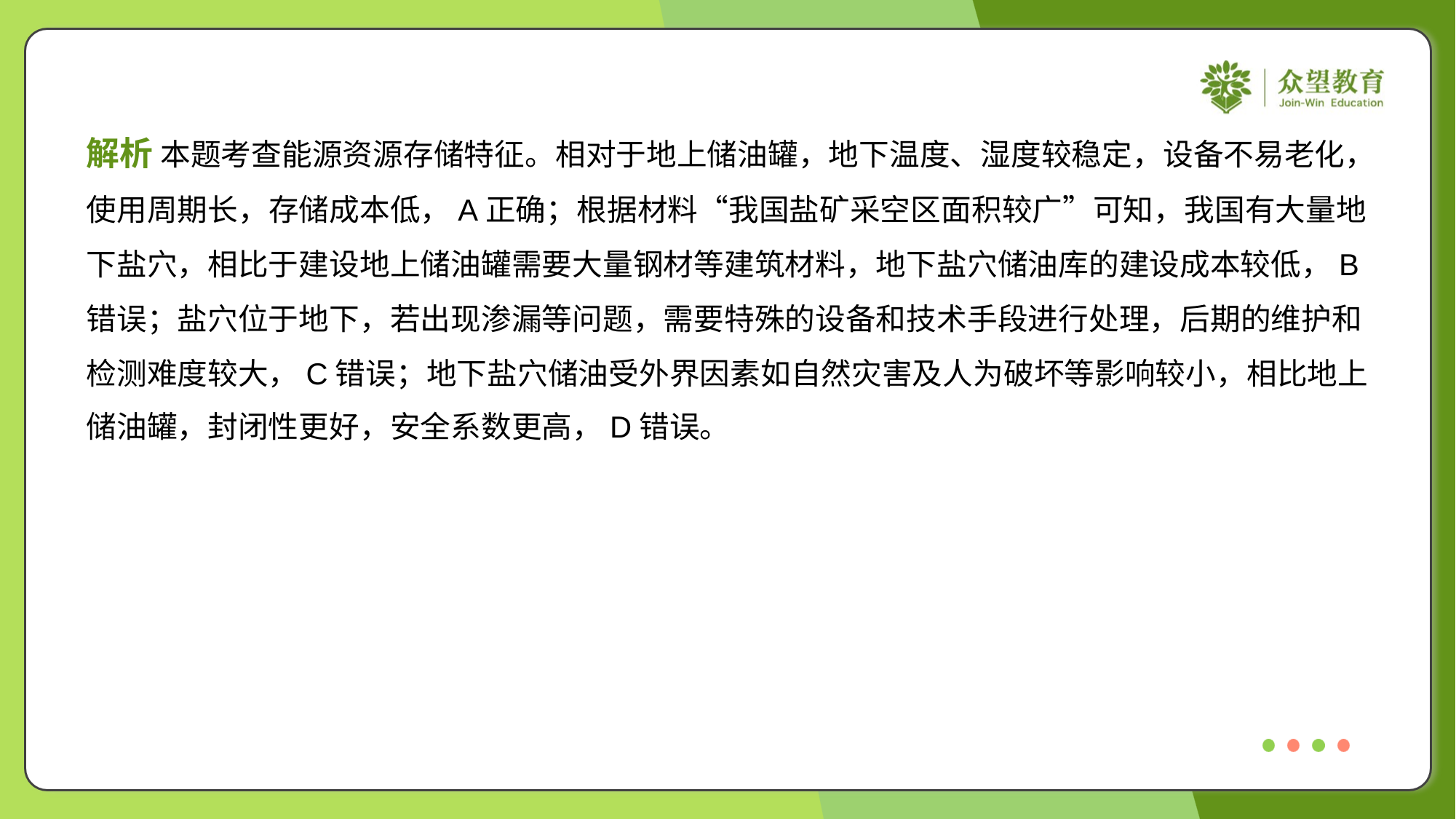

解析 本题考查能源资源存储特征。相对于地上储油罐，地下温度、湿度较稳定，设备不易老化，
使用周期长，存储成本低，A正确；根据材料“我国盐矿采空区面积较广”可知，我国有大量地
下盐穴，相比于建设地上储油罐需要大量钢材等建筑材料，地下盐穴储油库的建设成本较低，B
错误；盐穴位于地下，若出现渗漏等问题，需要特殊的设备和技术手段进行处理，后期的维护和
检测难度较大，C错误；地下盐穴储油受外界因素如自然灾害及人为破坏等影响较小，相比地上
储油罐，封闭性更好，安全系数更高，D错误。